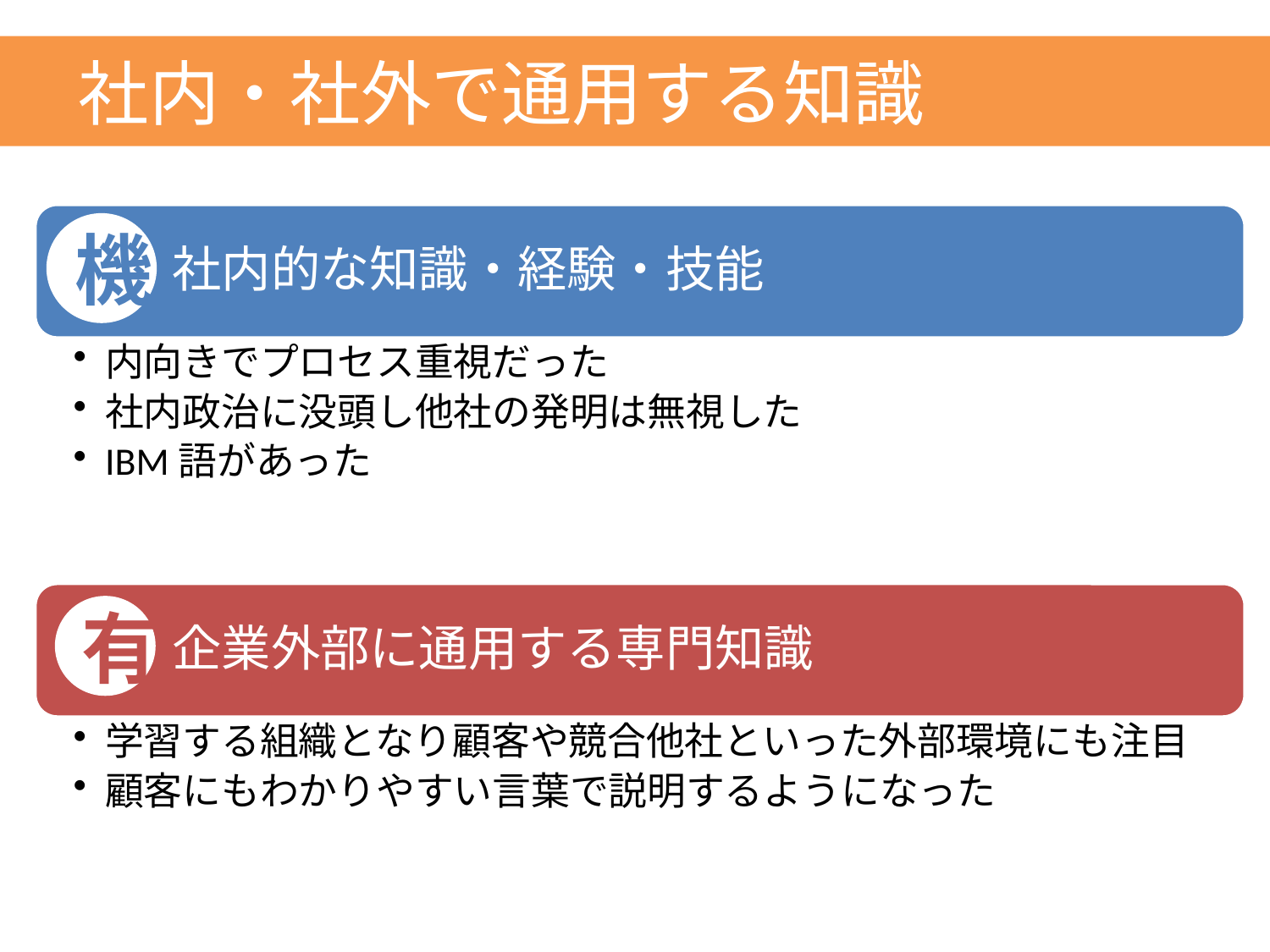

社内・社外で通用する知識
　　 社内的な知識・経験・技能
内向きでプロセス重視だった
社内政治に没頭し他社の発明は無視した
IBM語があった
　　 企業外部に通用する専門知識
学習する組織となり顧客や競合他社といった外部環境にも注目
顧客にもわかりやすい言葉で説明するようになった
機
有